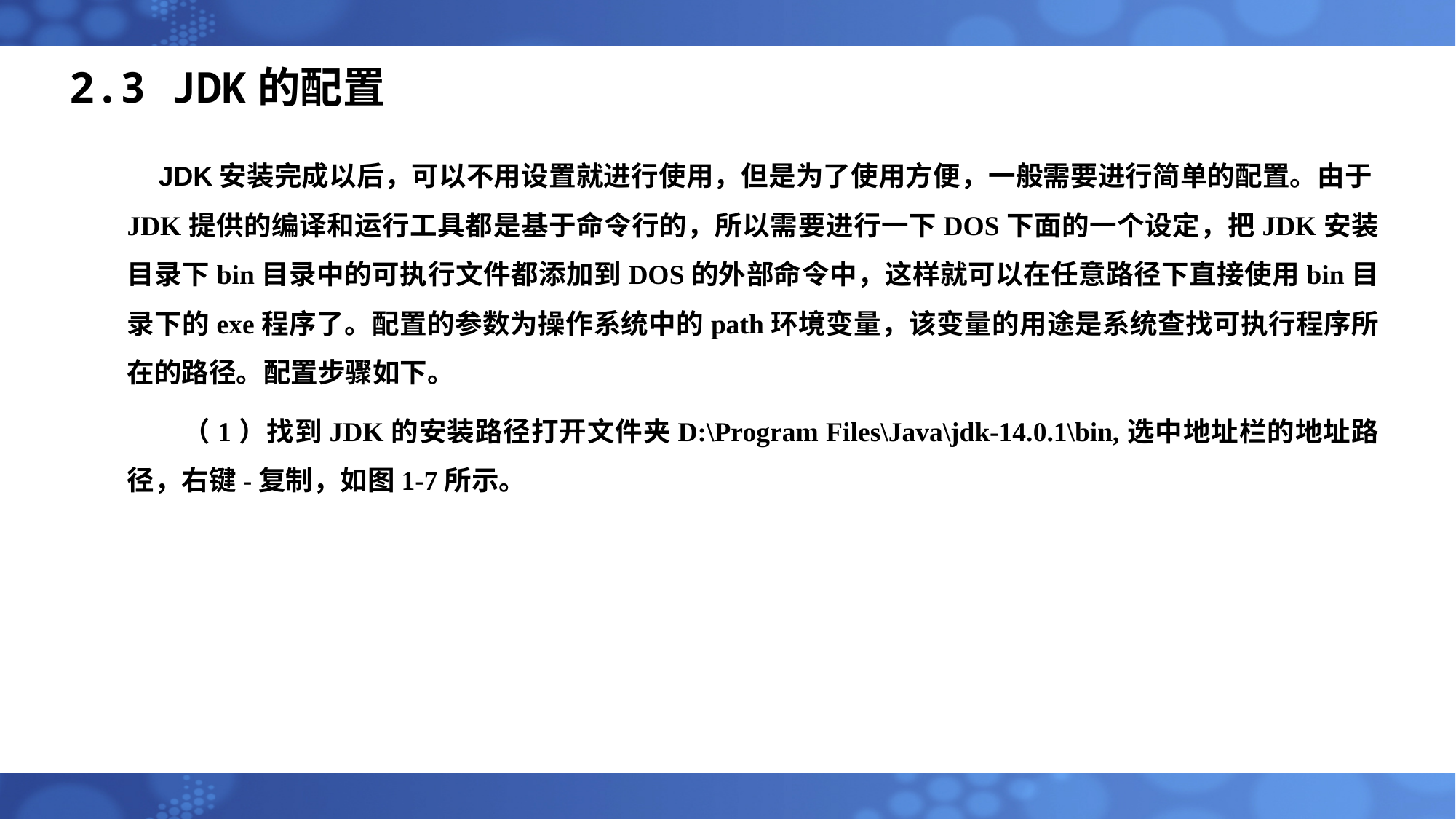

# 2.3 JDK的配置
    JDK安装完成以后，可以不用设置就进行使用，但是为了使用方便，一般需要进行简单的配置。由于JDK提供的编译和运行工具都是基于命令行的，所以需要进行一下DOS下面的一个设定，把JDK安装目录下bin目录中的可执行文件都添加到DOS的外部命令中，这样就可以在任意路径下直接使用bin目录下的exe程序了。配置的参数为操作系统中的path环境变量，该变量的用途是系统查找可执行程序所在的路径。配置步骤如下。
       （1）找到JDK的安装路径打开文件夹D:\Program Files\Java\jdk-14.0.1\bin,选中地址栏的地址路径，右键-复制，如图1-7所示。